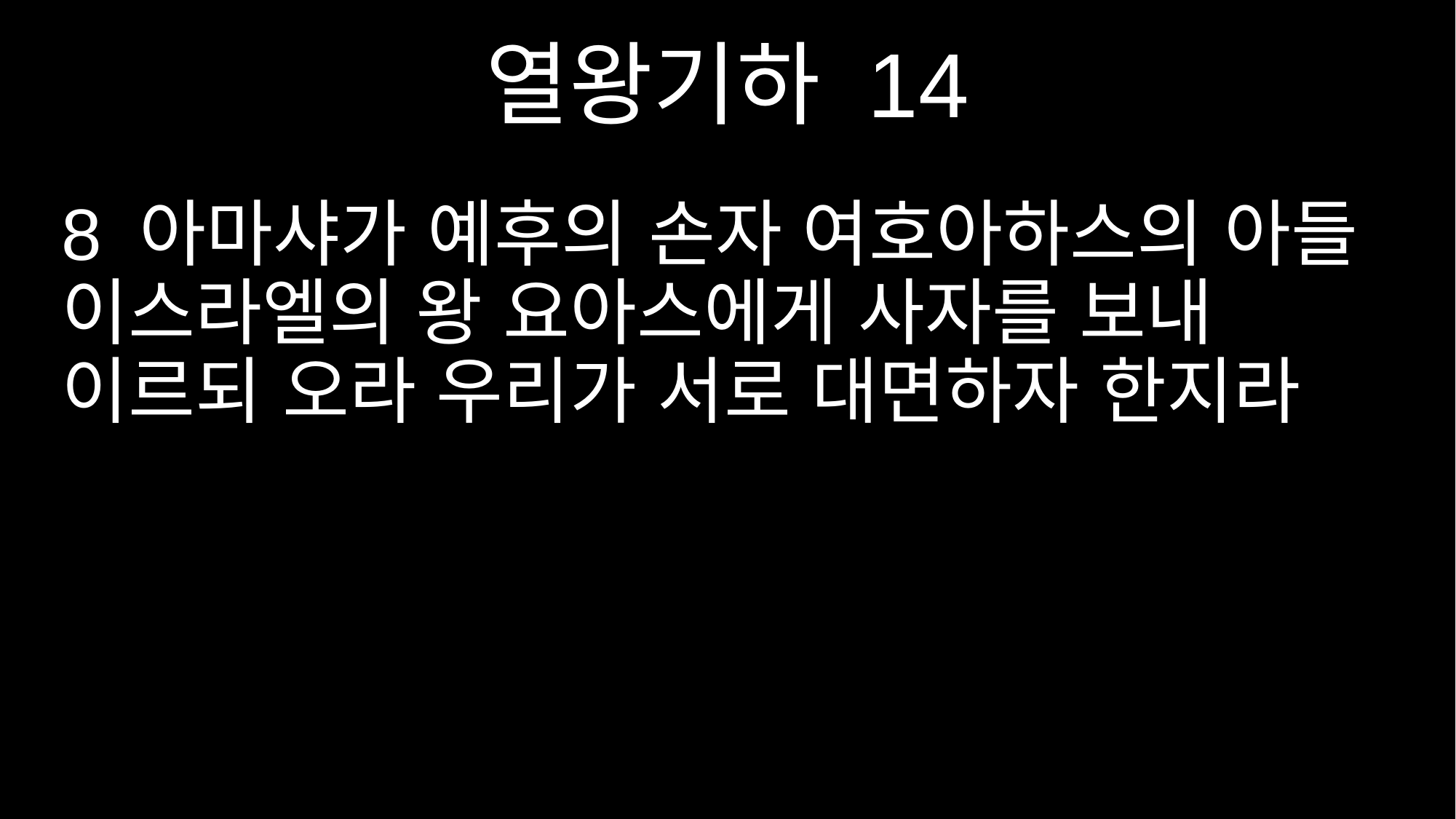

열왕기하 14
8 아마샤가 예후의 손자 여호아하스의 아들 이스라엘의 왕 요아스에게 사자를 보내 이르되 오라 우리가 서로 대면하자 한지라